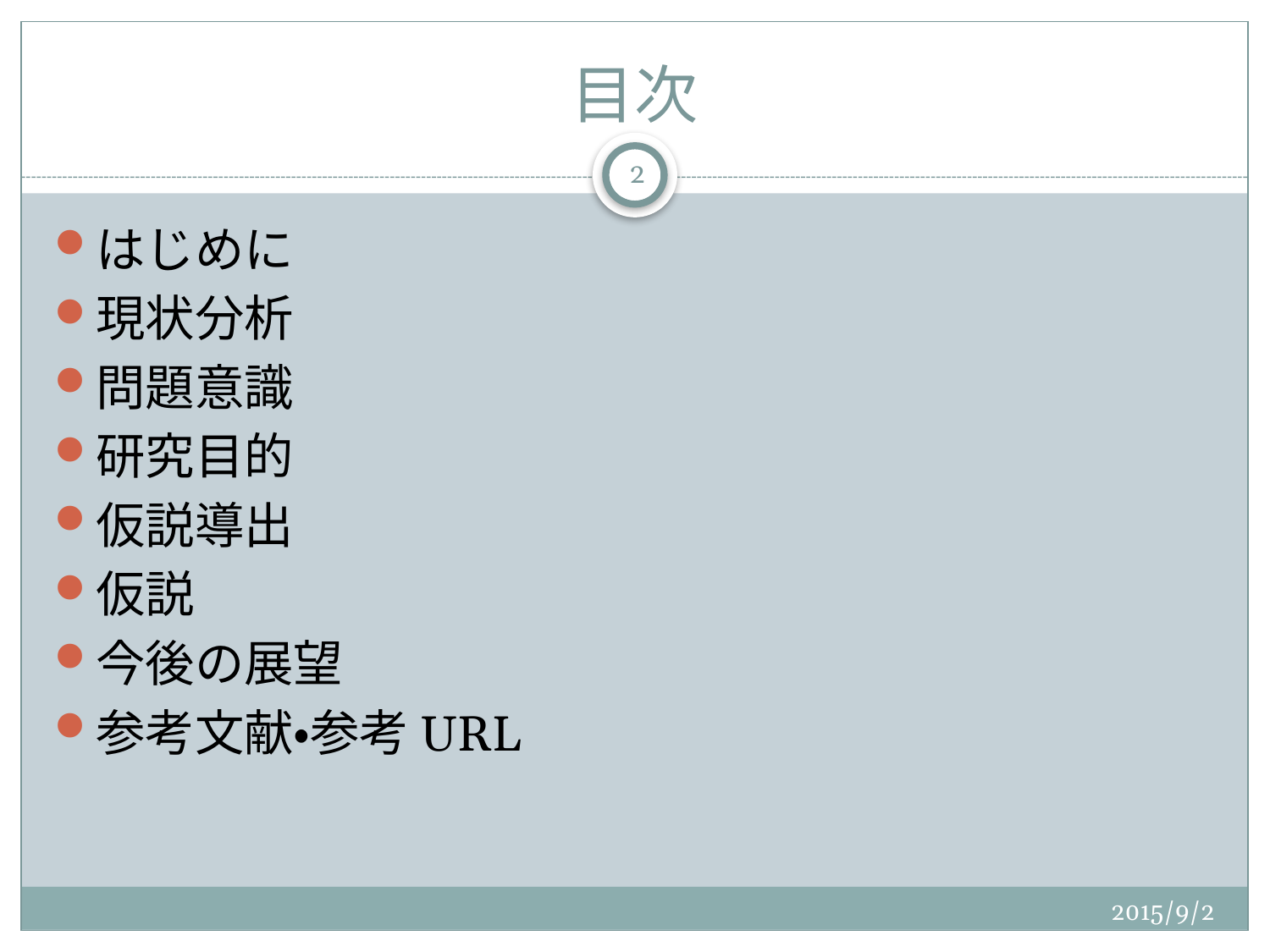

# 目次
2
はじめに
現状分析
問題意識
研究目的
仮説導出
仮説
今後の展望
参考文献・参考URL
2015/9/2